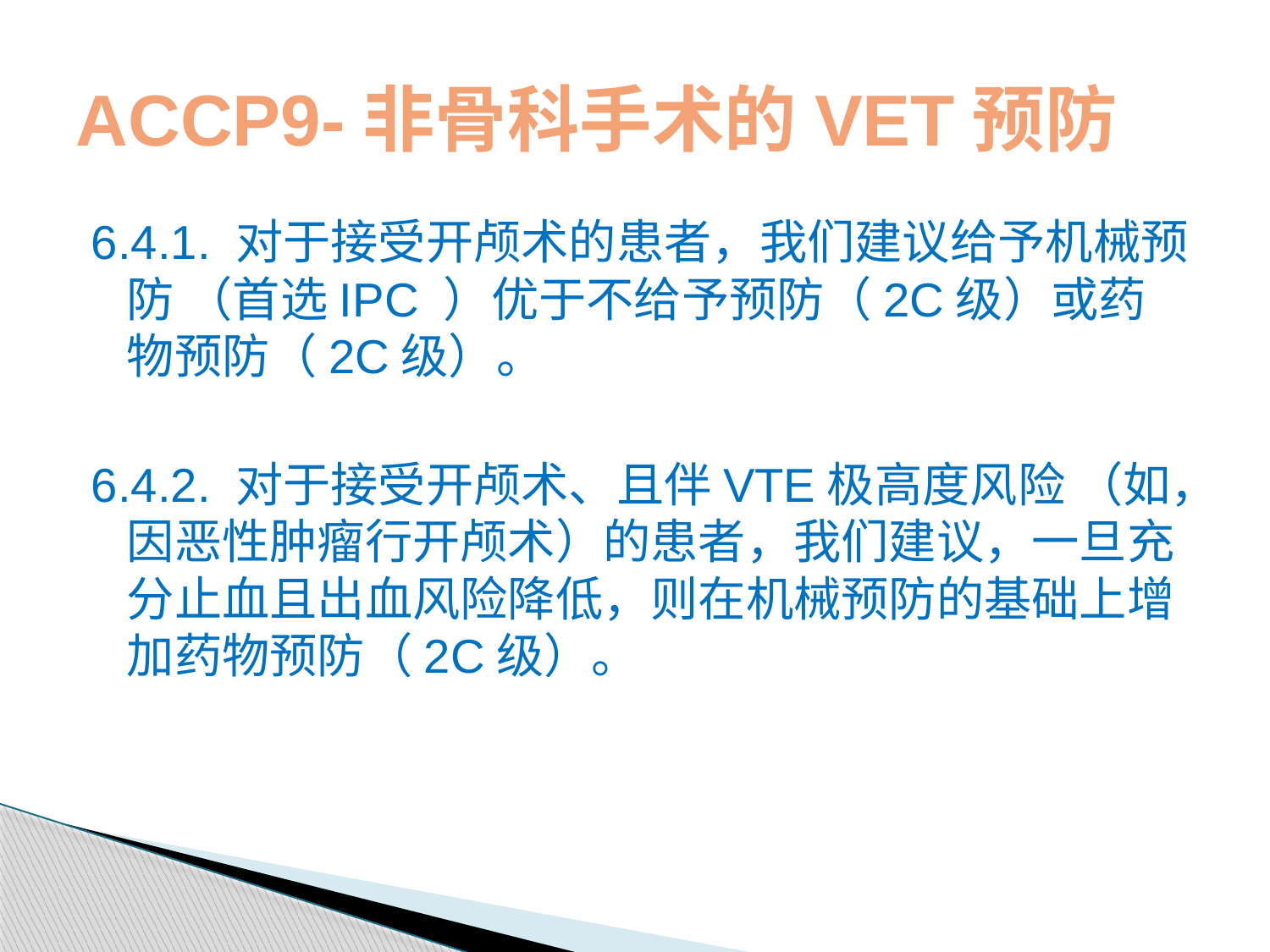

# ACCP9-非骨科手术的VET预防
6.4.1. 对于接受开颅术的患者，我们建议给予机械预防 （首选IPC ）优于不给予预防（2C级）或药物预防（2C级）。

6.4.2. 对于接受开颅术、且伴VTE极高度风险 （如，因恶性肿瘤行开颅术）的患者，我们建议，一旦充分止血且出血风险降低，则在机械预防的基础上增加药物预防（2C级）。